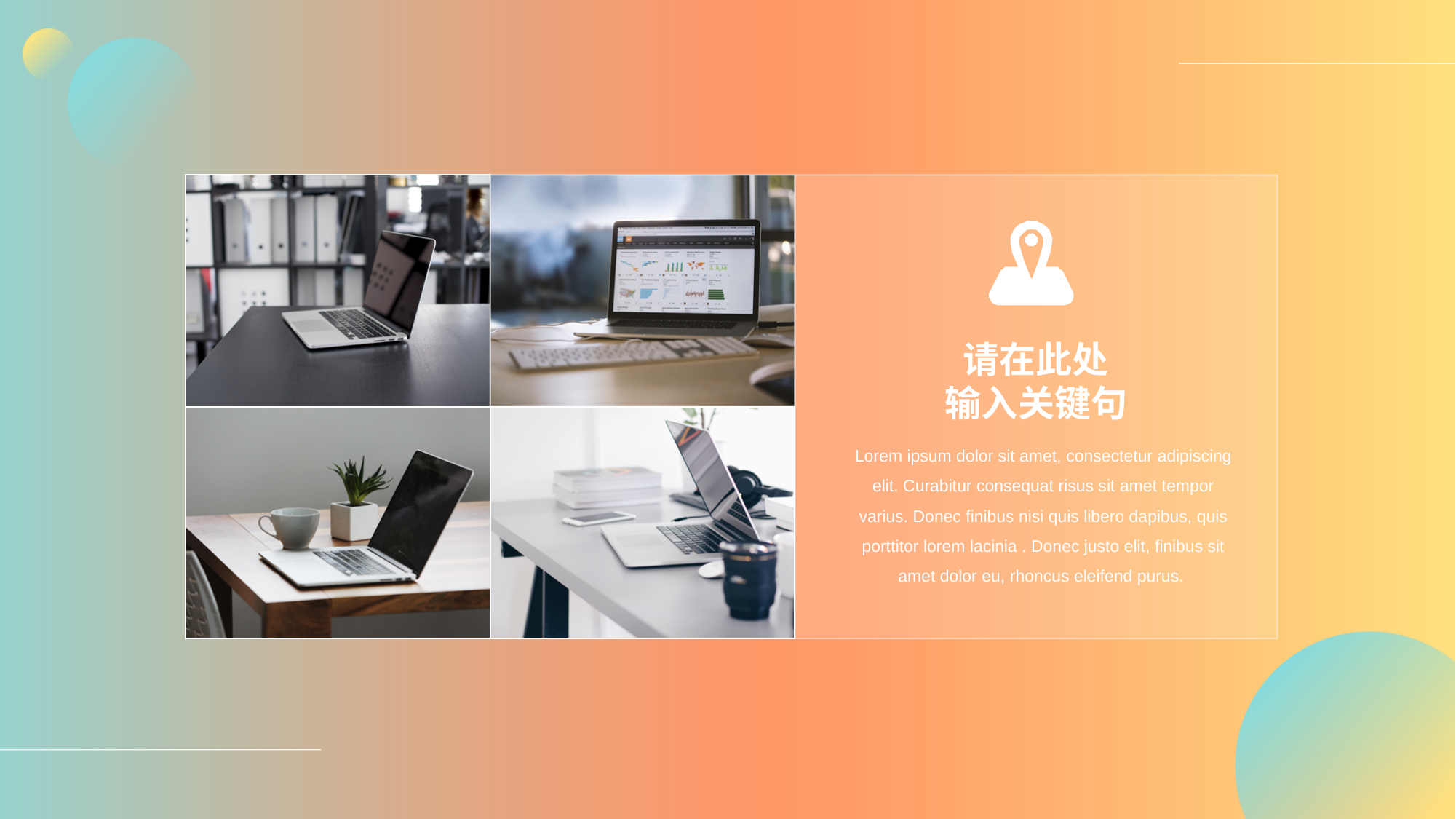

请在此处
输入关键句

Lorem ipsum dolor sit amet, consectetur adipiscing elit. Curabitur consequat risus sit amet tempor varius. Donec finibus nisi quis libero dapibus, quis porttitor lorem lacinia . Donec justo elit, finibus sit amet dolor eu, rhoncus eleifend purus.